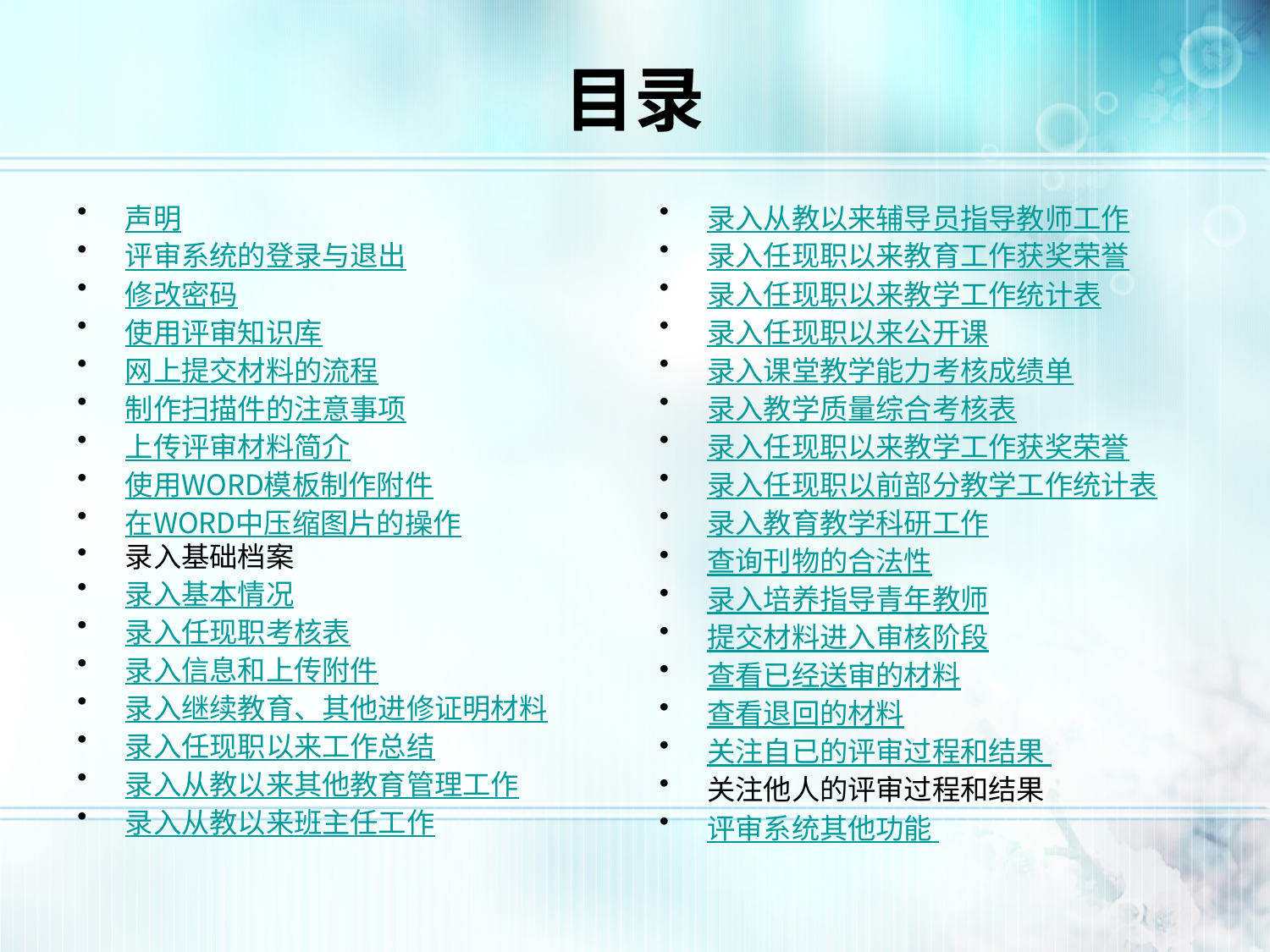

# 目录
声明
评审系统的登录与退出
修改密码
使用评审知识库
网上提交材料的流程
制作扫描件的注意事项
上传评审材料简介
使用WORD模板制作附件
在WORD中压缩图片的操作
录入基础档案
录入基本情况
录入任现职考核表
录入信息和上传附件
录入继续教育、其他进修证明材料
录入任现职以来工作总结
录入从教以来其他教育管理工作
录入从教以来班主任工作
录入从教以来辅导员指导教师工作
录入任现职以来教育工作获奖荣誉
录入任现职以来教学工作统计表
录入任现职以来公开课
录入课堂教学能力考核成绩单
录入教学质量综合考核表
录入任现职以来教学工作获奖荣誉
录入任现职以前部分教学工作统计表
录入教育教学科研工作
查询刊物的合法性
录入培养指导青年教师
提交材料进入审核阶段
查看已经送审的材料
查看退回的材料
关注自已的评审过程和结果
关注他人的评审过程和结果
评审系统其他功能